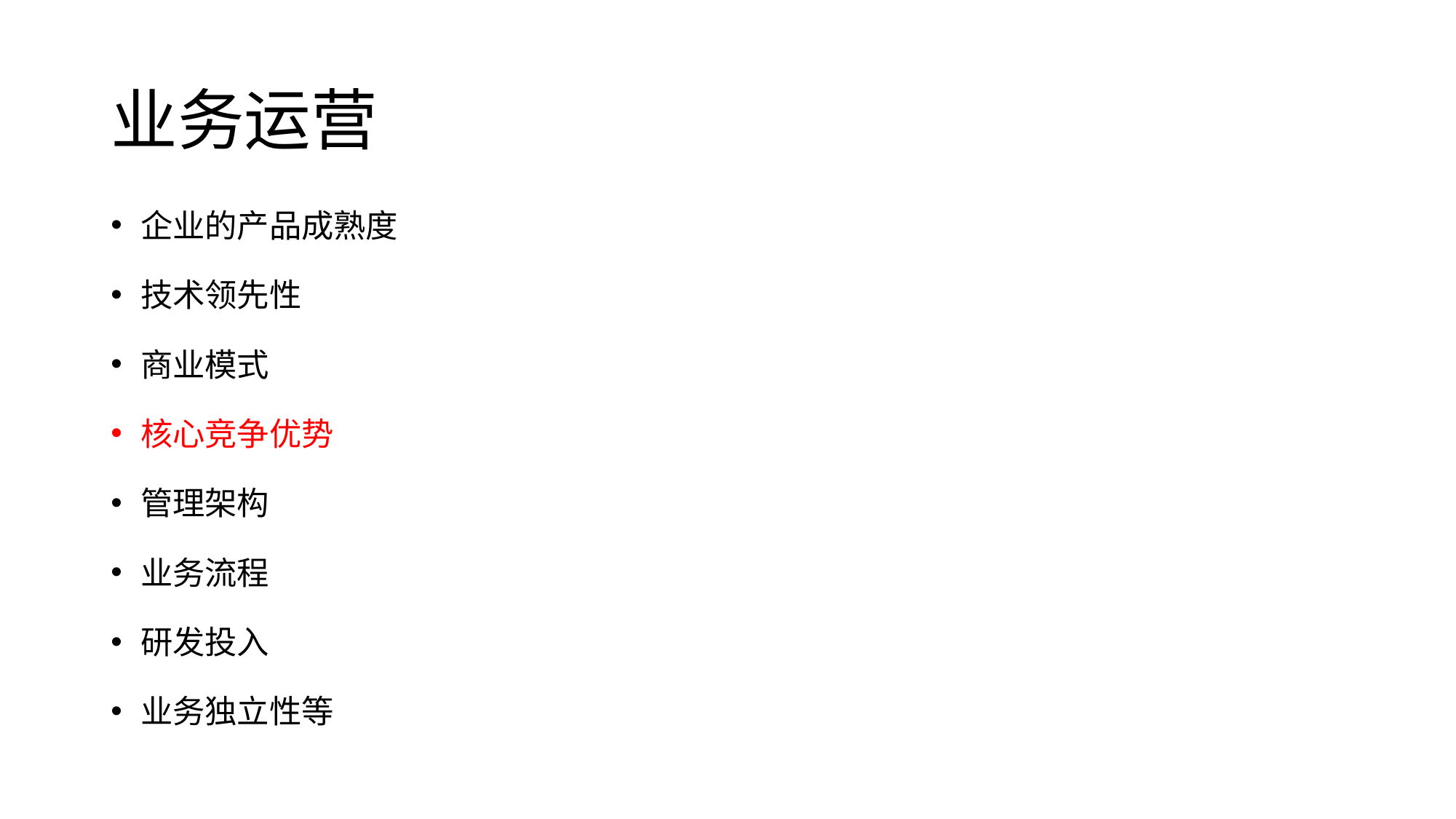

# 业务运营
企业的产品成熟度
技术领先性
商业模式
核心竞争优势
管理架构
业务流程
研发投入
业务独立性等